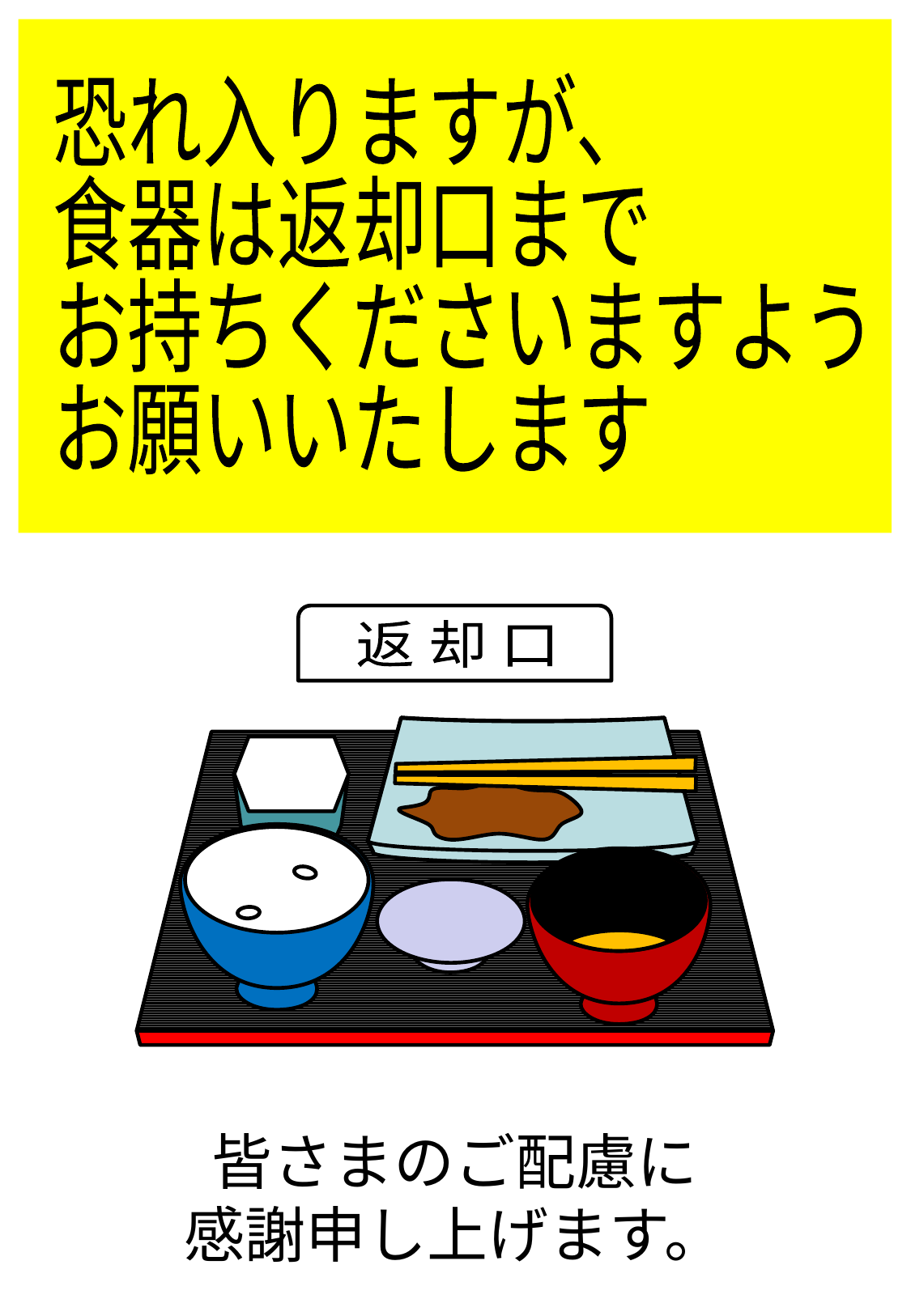

恐れ入りますが、
食器は返却口まで
お持ちくださいますよう
お願いいたします

返 却 口

皆さまのご配慮に
感謝申し上げます。